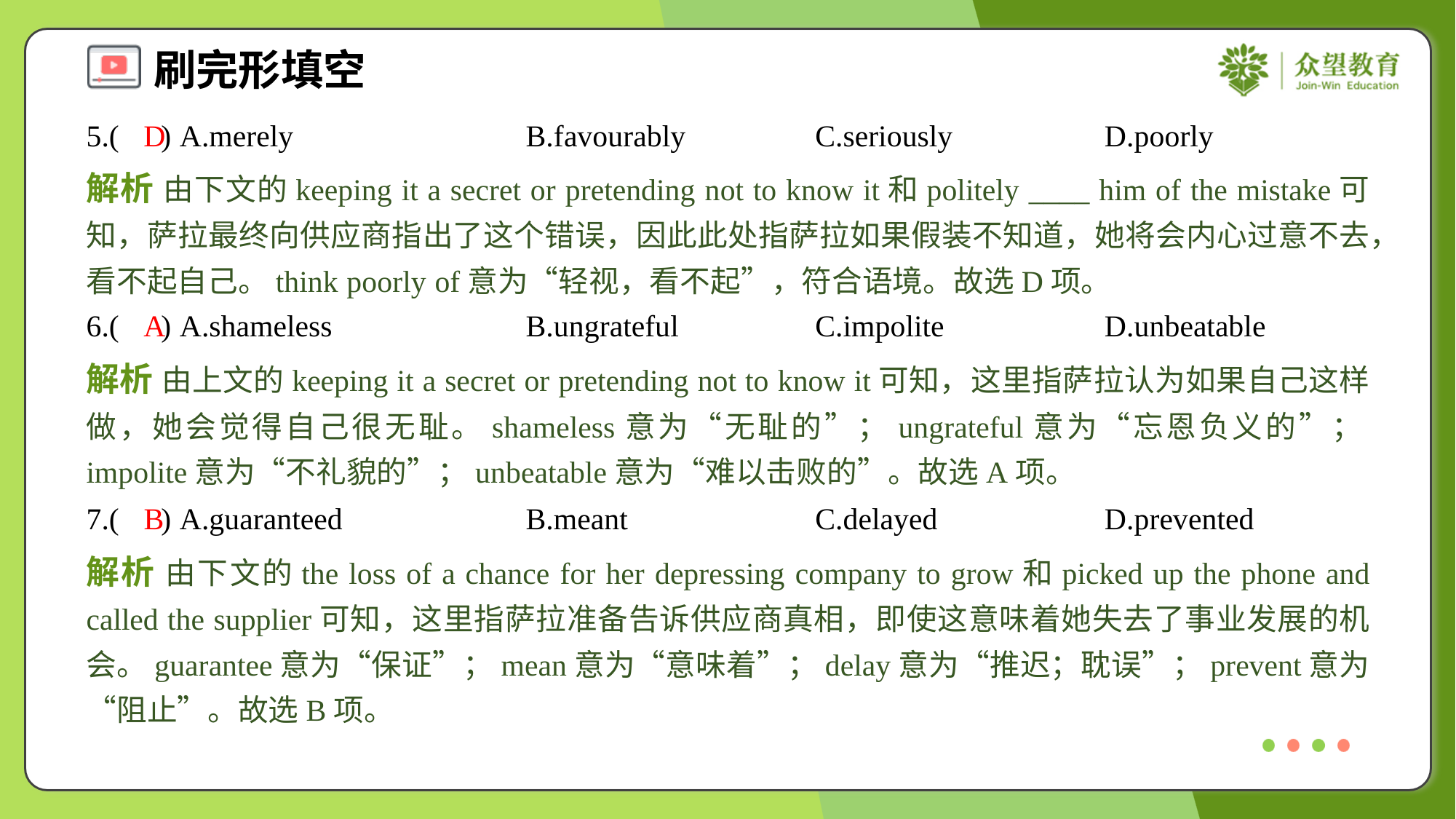

5.(     ) A.merely	B.favourably	C.seriously	D.poorly
D
解析 由下文的keeping it a secret or pretending not to know it和politely ____ him of the mistake可知，萨拉最终向供应商指出了这个错误，因此此处指萨拉如果假装不知道，她将会内心过意不去，看不起自己。think poorly of意为“轻视，看不起”，符合语境。故选D项。
6.(     ) A.shameless	B.ungrateful	C.impolite	D.unbeatable
A
解析 由上文的keeping it a secret or pretending not to know it可知，这里指萨拉认为如果自己这样做，她会觉得自己很无耻。shameless意为“无耻的”；ungrateful意为“忘恩负义的”；impolite意为“不礼貌的”；unbeatable意为“难以击败的”。故选A项。
7.(     ) A.guaranteed	B.meant	C.delayed	D.prevented
B
解析 由下文的the loss of a chance for her depressing company to grow和picked up the phone and called the supplier可知，这里指萨拉准备告诉供应商真相，即使这意味着她失去了事业发展的机会。guarantee意为“保证”；mean意为“意味着”；delay意为“推迟；耽误”；prevent意为“阻止”。故选B项。